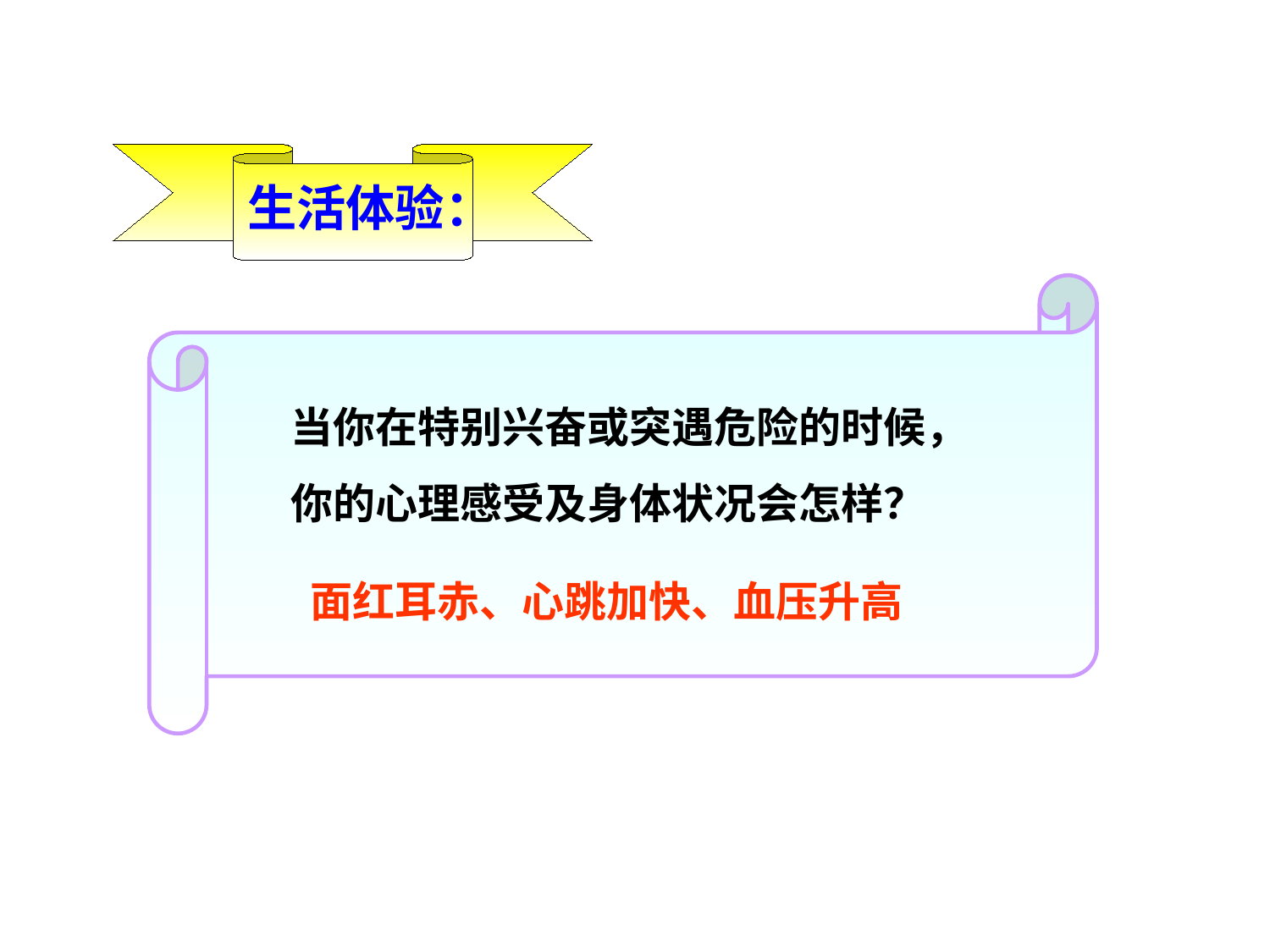

生活体验：

当你在特别兴奋或突遇危险的时候，你的心理感受及身体状况会怎样？
面红耳赤、心跳加快、血压升高